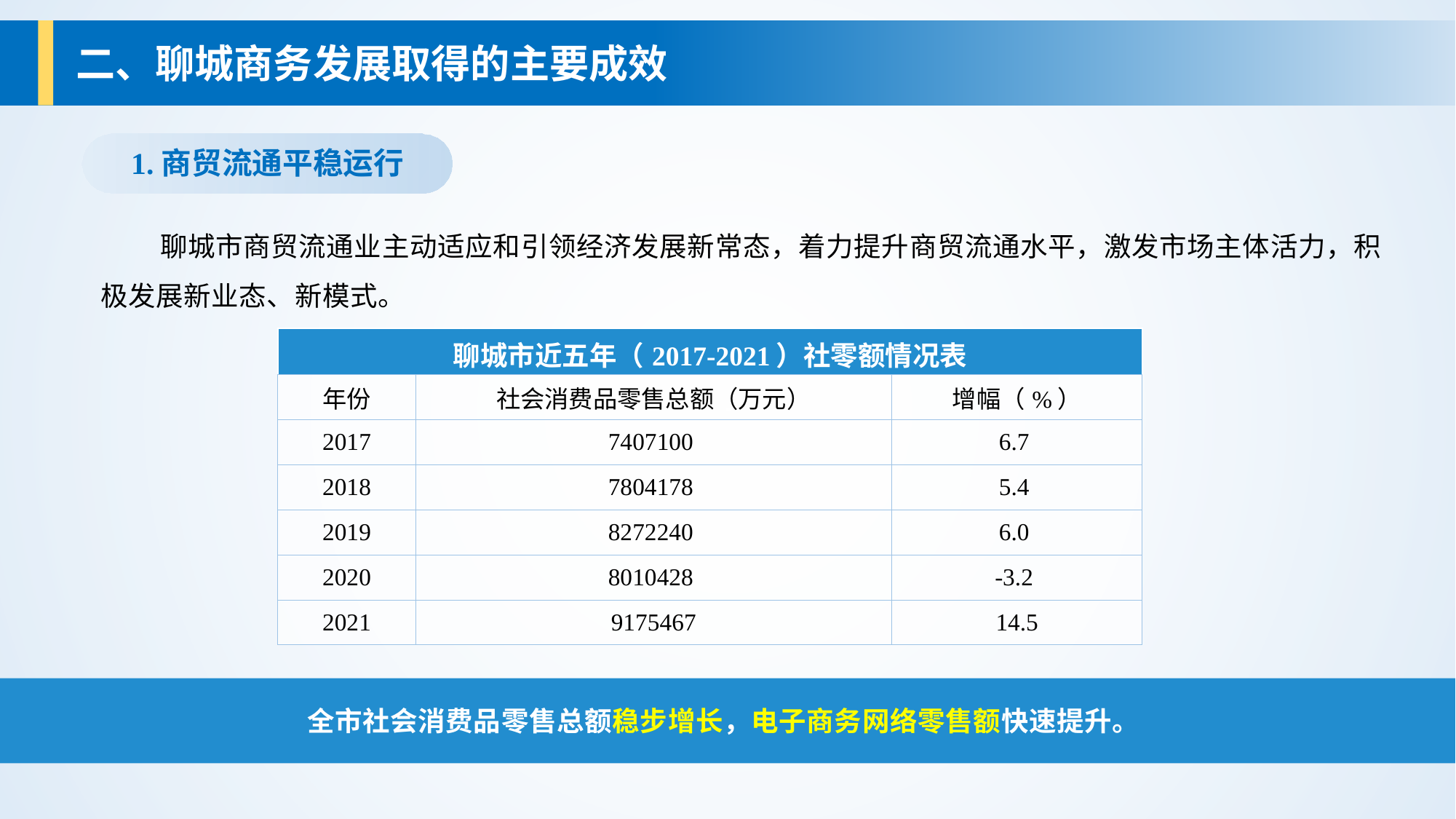

二、聊城商务发展取得的主要成效

1.商贸流通平稳运行
        聊城市商贸流通业主动适应和引领经济发展新常态，着力提升商贸流通水平，激发市场主体活力，积极发展新业态、新模式。
| 聊城市近五年（2017-2021）社零额情况表 |  |  |
| --- | --- | --- |
| 年份 | 社会消费品零售总额（万元） | 增幅（%） |
| 2017 | 7407100 | 6.7 |
| 2018 | 7804178 | 5.4 |
| 2019 | 8272240 | 6.0 |
| 2020 | 8010428 | -3.2 |
| 2021 | 9175467 | 14.5 |

全市社会消费品零售总额稳步增长，电子商务网络零售额快速提升。